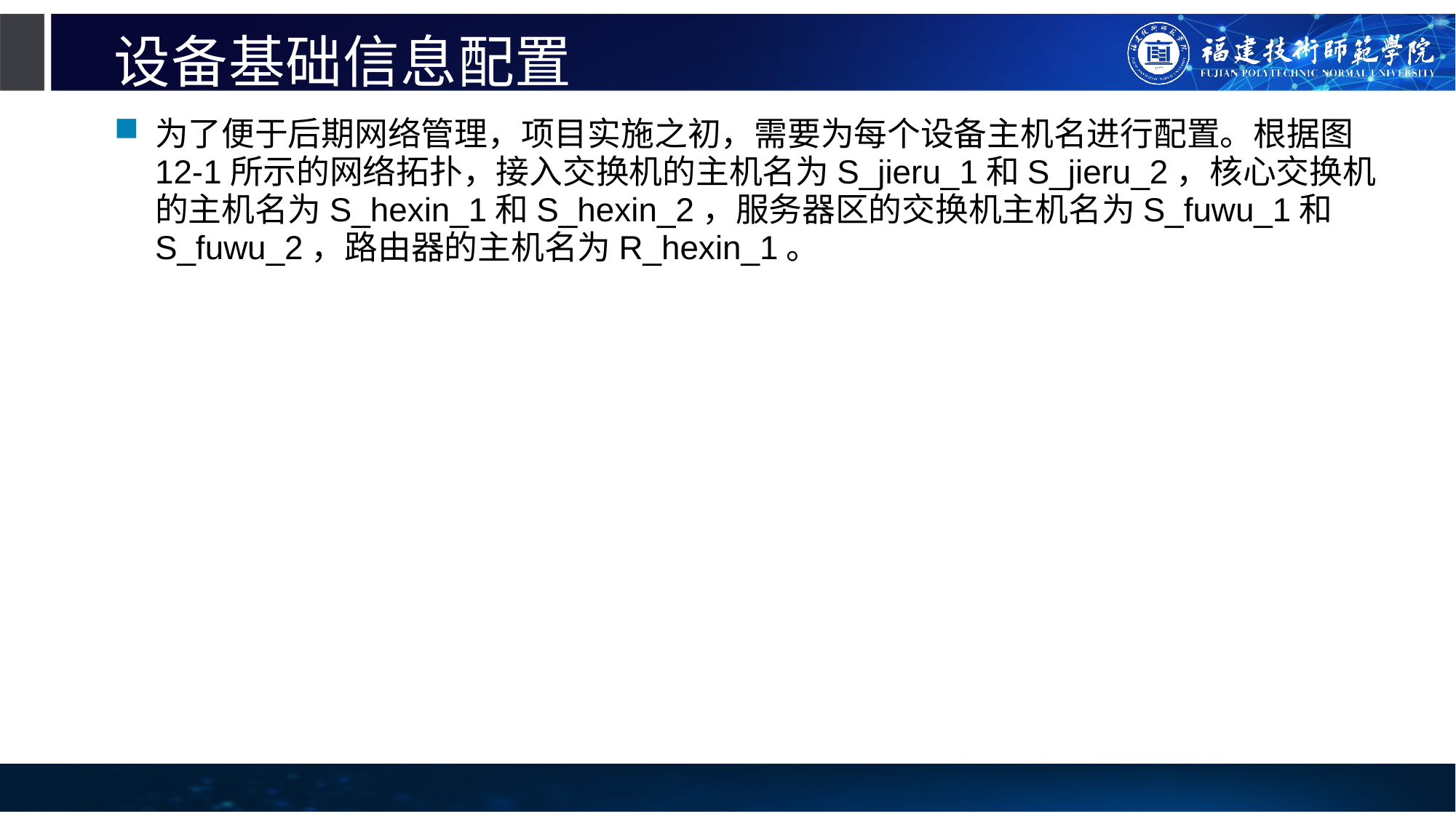

# 设备基础信息配置
为了便于后期网络管理，项目实施之初，需要为每个设备主机名进行配置。根据图12-1所示的网络拓扑，接入交换机的主机名为S_jieru_1和S_jieru_2，核心交换机的主机名为S_hexin_1和S_hexin_2，服务器区的交换机主机名为S_fuwu_1和S_fuwu_2，路由器的主机名为R_hexin_1。